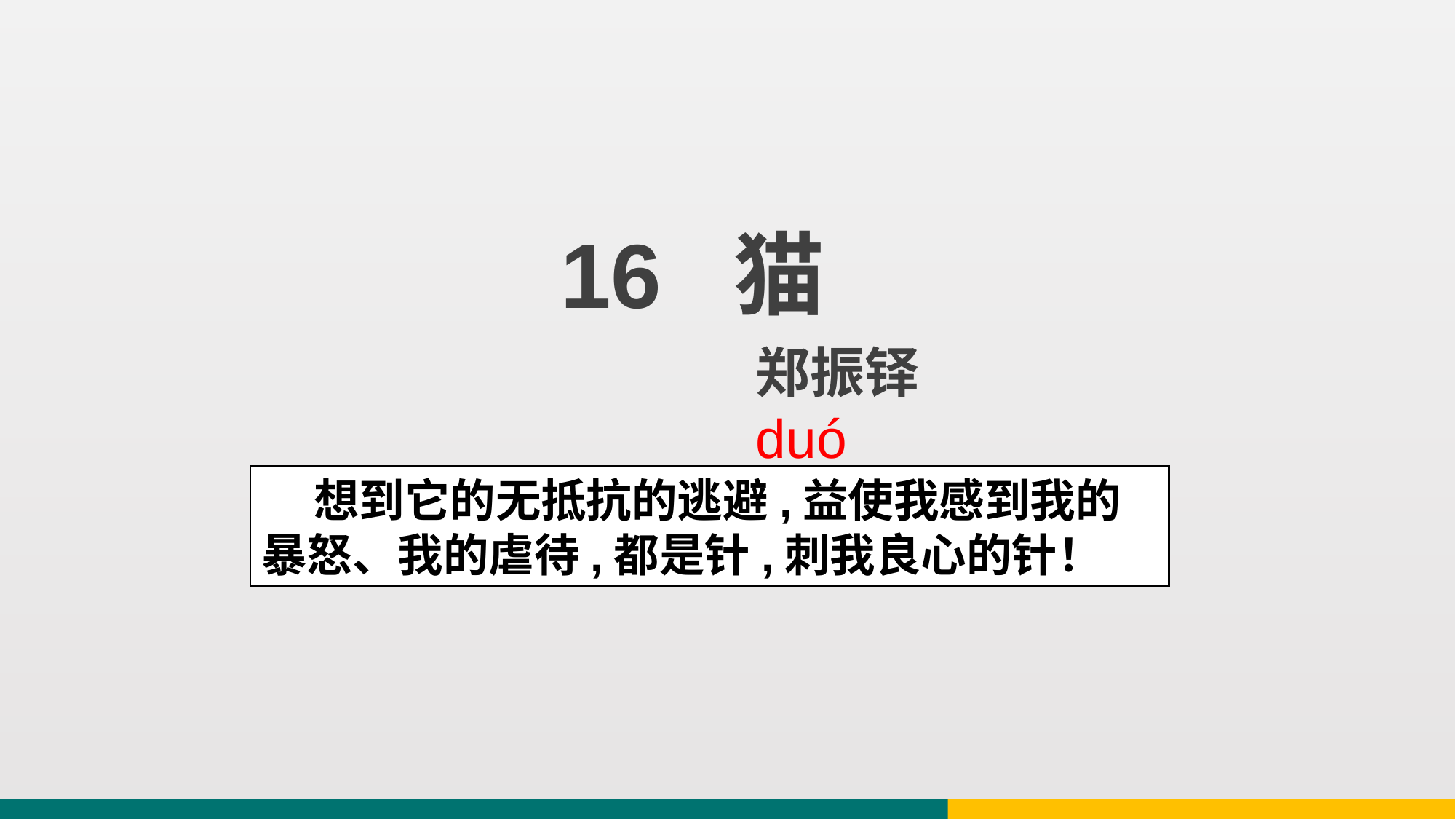

16  猫
郑振铎duó
    想到它的无抵抗的逃避,益使我感到我的暴怒、我的虐待,都是针,刺我良心的针！